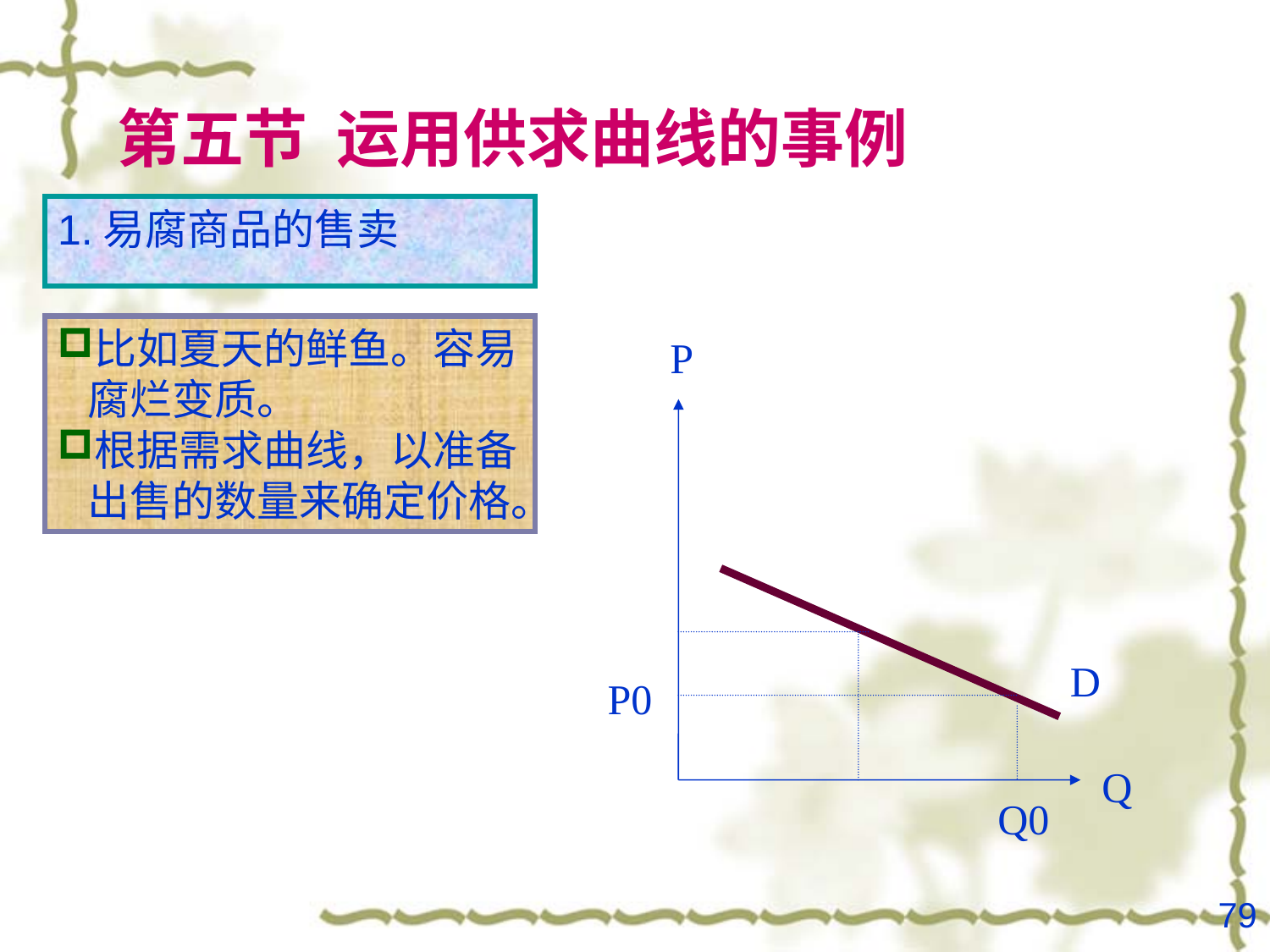

# 第五节  运用供求曲线的事例
1.易腐商品的售卖
比如夏天的鲜鱼。容易腐烂变质。
根据需求曲线，以准备出售的数量来确定价格。
P

D
P0

Q

Q0
79